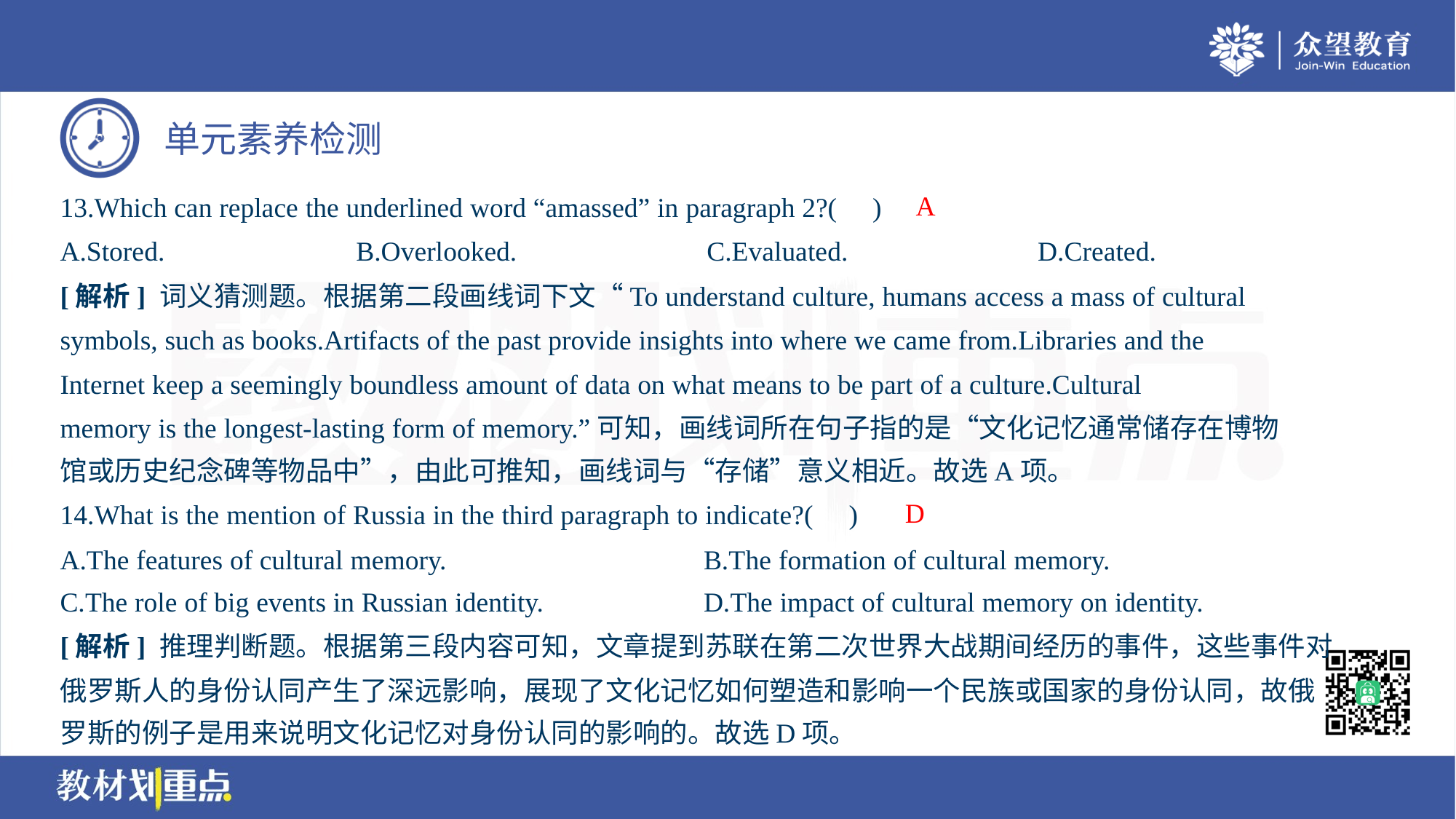

A
13.Which can replace the underlined word “amassed” in paragraph 2?(     )
A.Stored.	B.Overlooked.	C.Evaluated.	D.Created.
[解析] 词义猜测题。根据第二段画线词下文“To understand culture, humans access a mass of cultural
symbols, such as books.Artifacts of the past provide insights into where we came from.Libraries and the
Internet keep a seemingly boundless amount of data on what means to be part of a culture.Cultural
memory is the longest-lasting form of memory.”可知，画线词所在句子指的是“文化记忆通常储存在博物
馆或历史纪念碑等物品中”，由此可推知，画线词与“存储”意义相近。故选A项。
D
14.What is the mention of Russia in the third paragraph to indicate?(     )
A.The features of cultural memory.	B.The formation of cultural memory.
C.The role of big events in Russian identity.	D.The impact of cultural memory on identity.
[解析] 推理判断题。根据第三段内容可知，文章提到苏联在第二次世界大战期间经历的事件，这些事件对
俄罗斯人的身份认同产生了深远影响，展现了文化记忆如何塑造和影响一个民族或国家的身份认同，故俄
罗斯的例子是用来说明文化记忆对身份认同的影响的。故选D项。